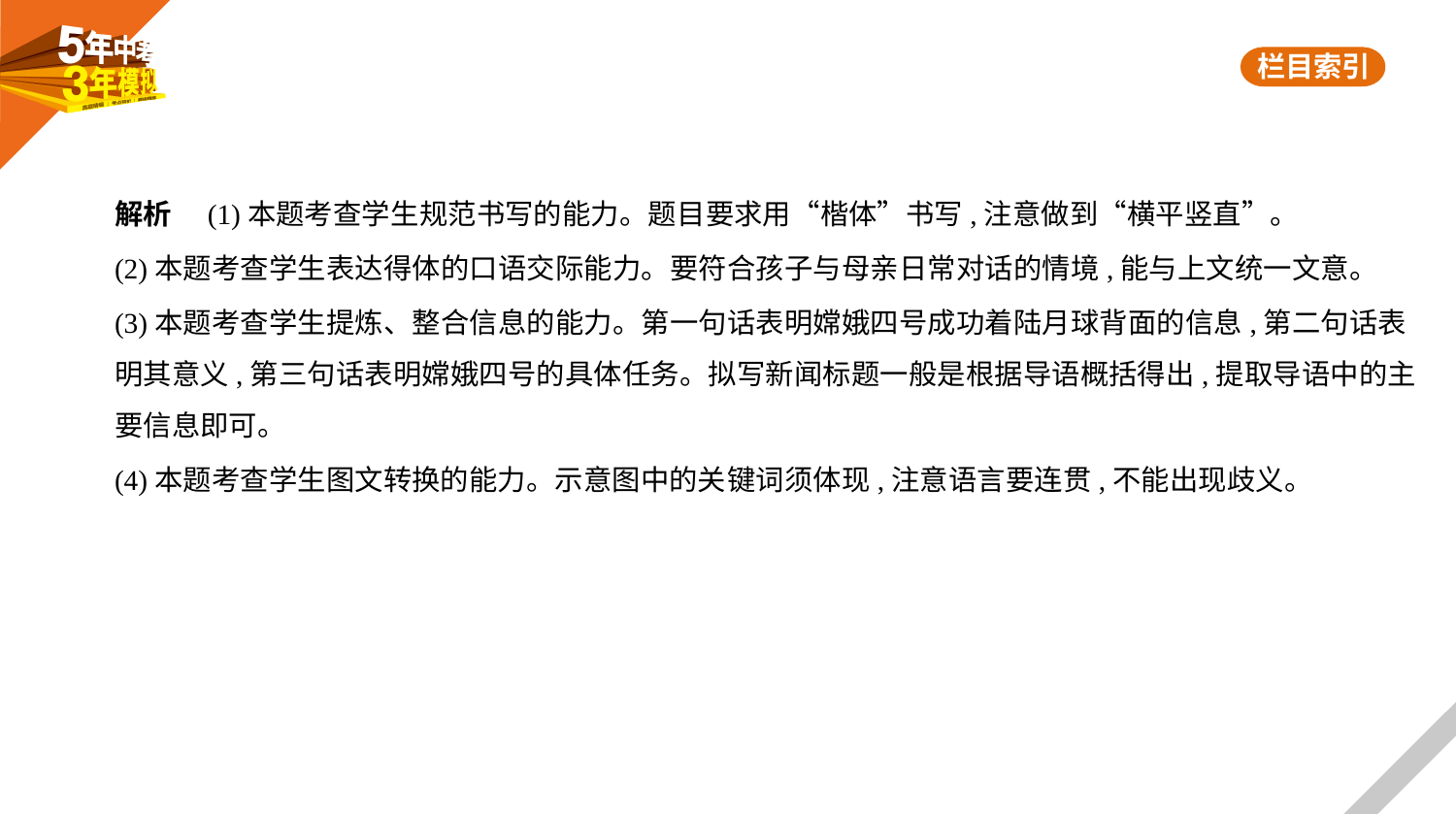

解析　(1)本题考查学生规范书写的能力。题目要求用“楷体”书写,注意做到“横平竖直”。
(2)本题考查学生表达得体的口语交际能力。要符合孩子与母亲日常对话的情境,能与上文统一文意。
(3)本题考查学生提炼、整合信息的能力。第一句话表明嫦娥四号成功着陆月球背面的信息,第二句话表
明其意义,第三句话表明嫦娥四号的具体任务。拟写新闻标题一般是根据导语概括得出,提取导语中的主
要信息即可。
(4)本题考查学生图文转换的能力。示意图中的关键词须体现,注意语言要连贯,不能出现歧义。